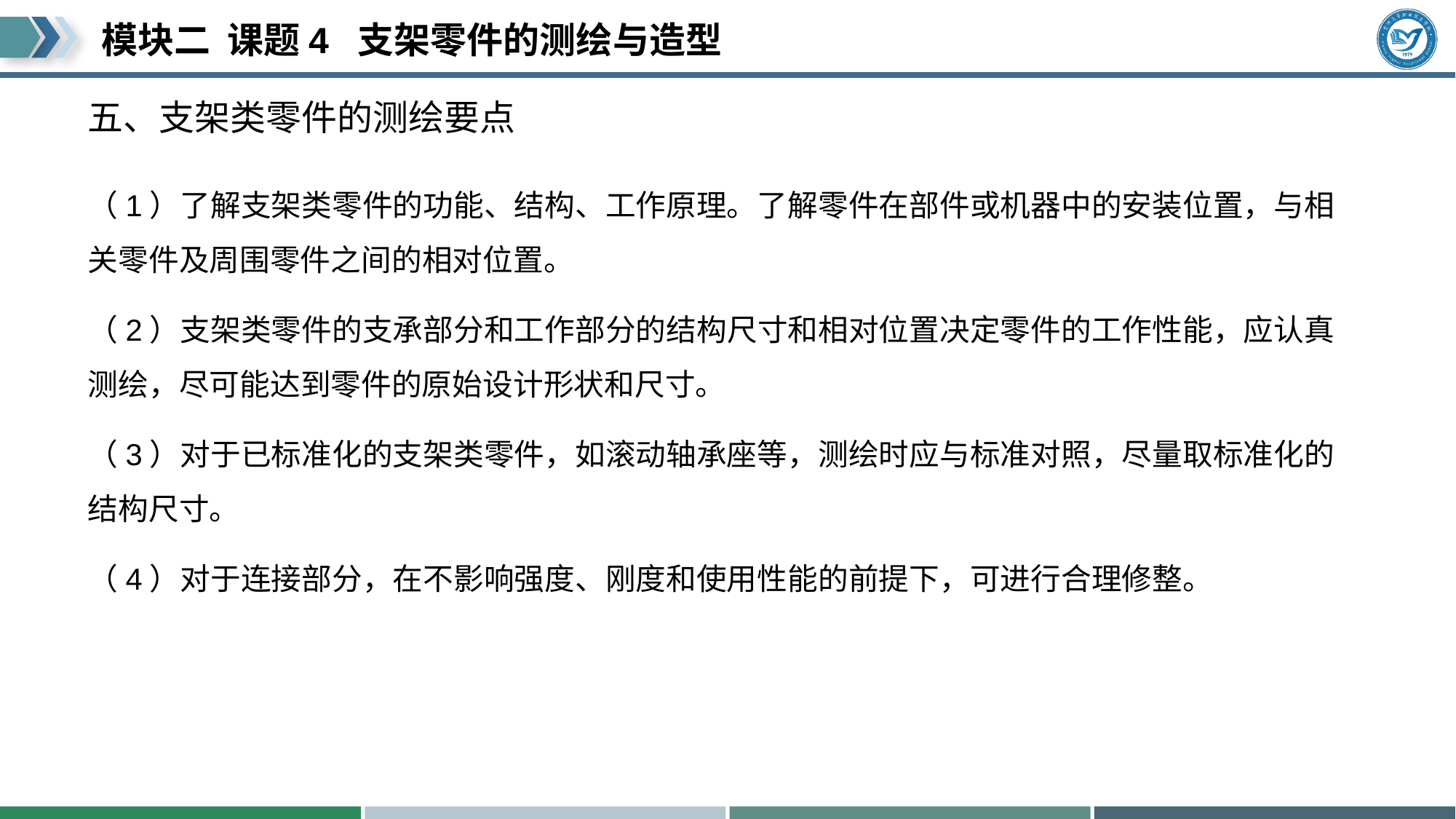

# 五、支架类零件的测绘要点
（1）了解支架类零件的功能、结构、工作原理。了解零件在部件或机器中的安装位置，与相关零件及周围零件之间的相对位置。
（2）支架类零件的支承部分和工作部分的结构尺寸和相对位置决定零件的工作性能，应认真测绘，尽可能达到零件的原始设计形状和尺寸。
（3）对于已标准化的支架类零件，如滚动轴承座等，测绘时应与标准对照，尽量取标准化的结构尺寸。
（4）对于连接部分，在不影响强度、刚度和使用性能的前提下，可进行合理修整。